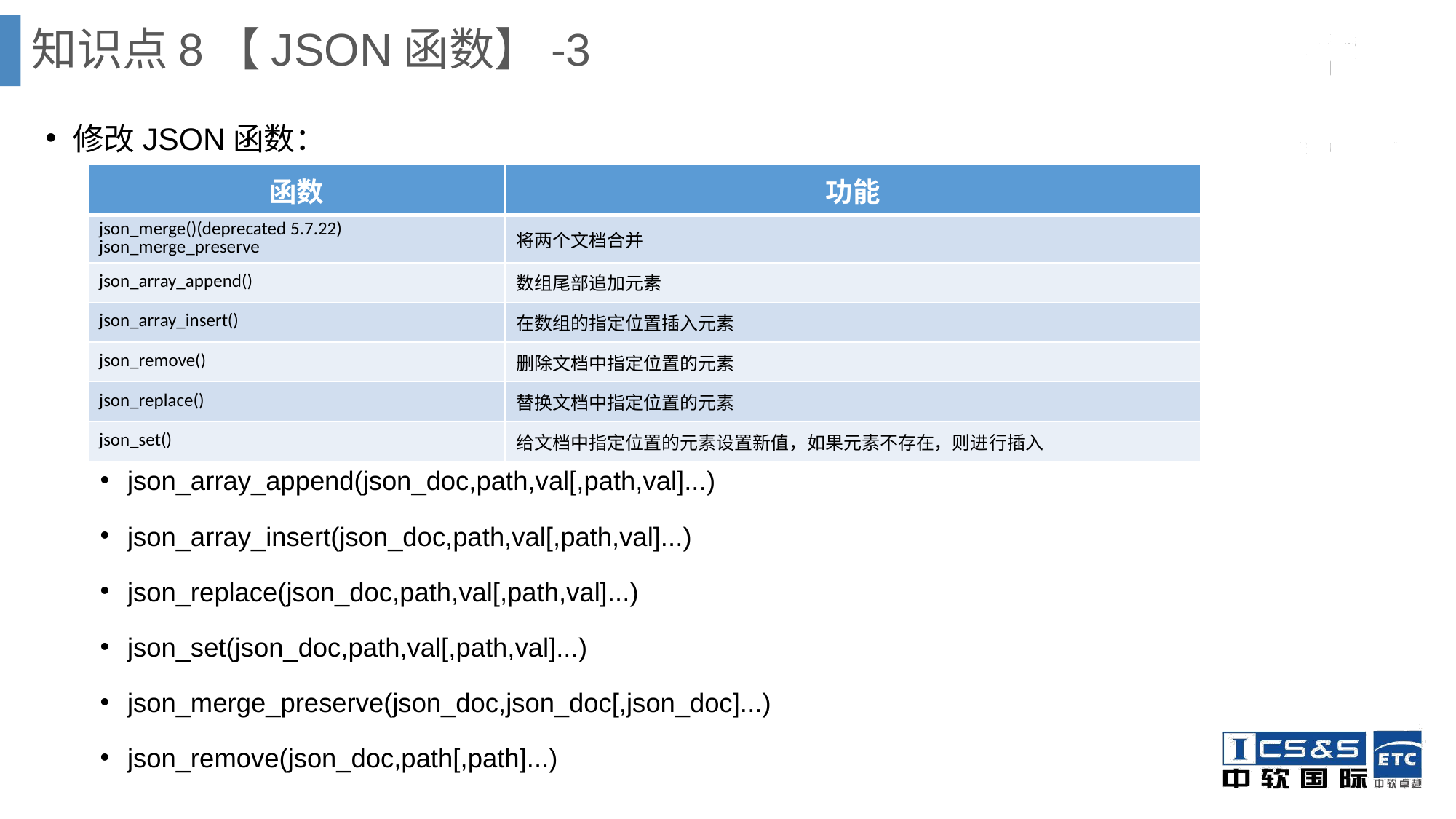

知识点8【JSON函数】-3
修改JSON函数：

json_array_append(json_doc,path,val[,path,val]...)
json_array_insert(json_doc,path,val[,path,val]...)
json_replace(json_doc,path,val[,path,val]...)
json_set(json_doc,path,val[,path,val]...)
json_merge_preserve(json_doc,json_doc[,json_doc]...)
json_remove(json_doc,path[,path]...)

| 函数 | 功能 |
| --- | --- |
| json\_merge()(deprecated 5.7.22) json\_merge\_preserve | 将两个文档合并 |
| json\_array\_append() | 数组尾部追加元素 |
| json\_array\_insert() | 在数组的指定位置插入元素 |
| json\_remove() | 删除文档中指定位置的元素 |
| json\_replace() | 替换文档中指定位置的元素 |
| json\_set() | 给文档中指定位置的元素设置新值，如果元素不存在，则进行插入 |